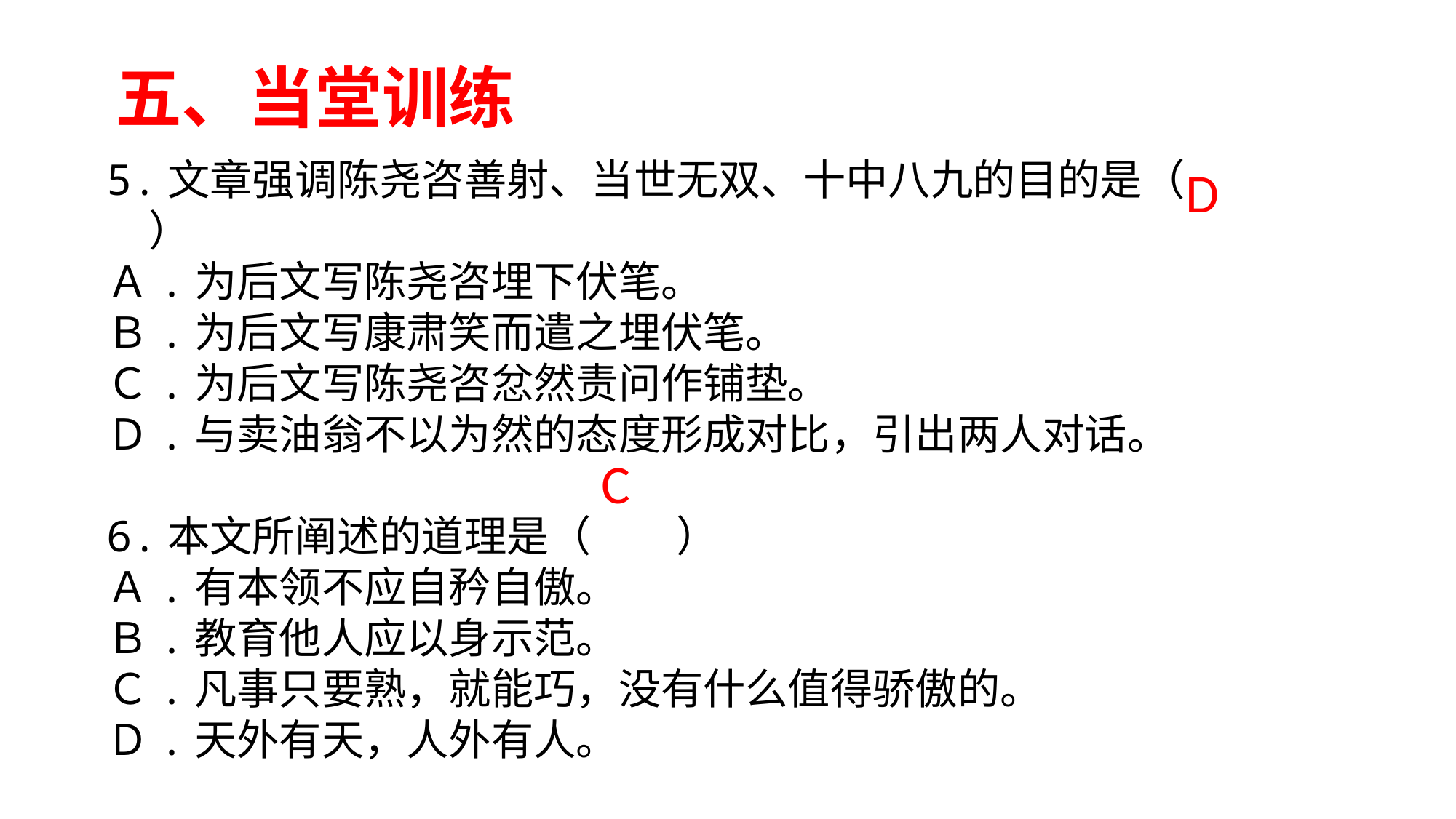

五、当堂训练
5.文章强调陈尧咨善射、当世无双、十中八九的目的是（　　）
Ａ.为后文写陈尧咨埋下伏笔。
Ｂ.为后文写康肃笑而遣之埋伏笔。
Ｃ.为后文写陈尧咨忿然责问作铺垫。
Ｄ.与卖油翁不以为然的态度形成对比，引出两人对话。

6.本文所阐述的道理是（　　）
Ａ.有本领不应自矜自傲。
Ｂ.教育他人应以身示范。
Ｃ.凡事只要熟，就能巧，没有什么值得骄傲的。
Ｄ.天外有天，人外有人。

D
C